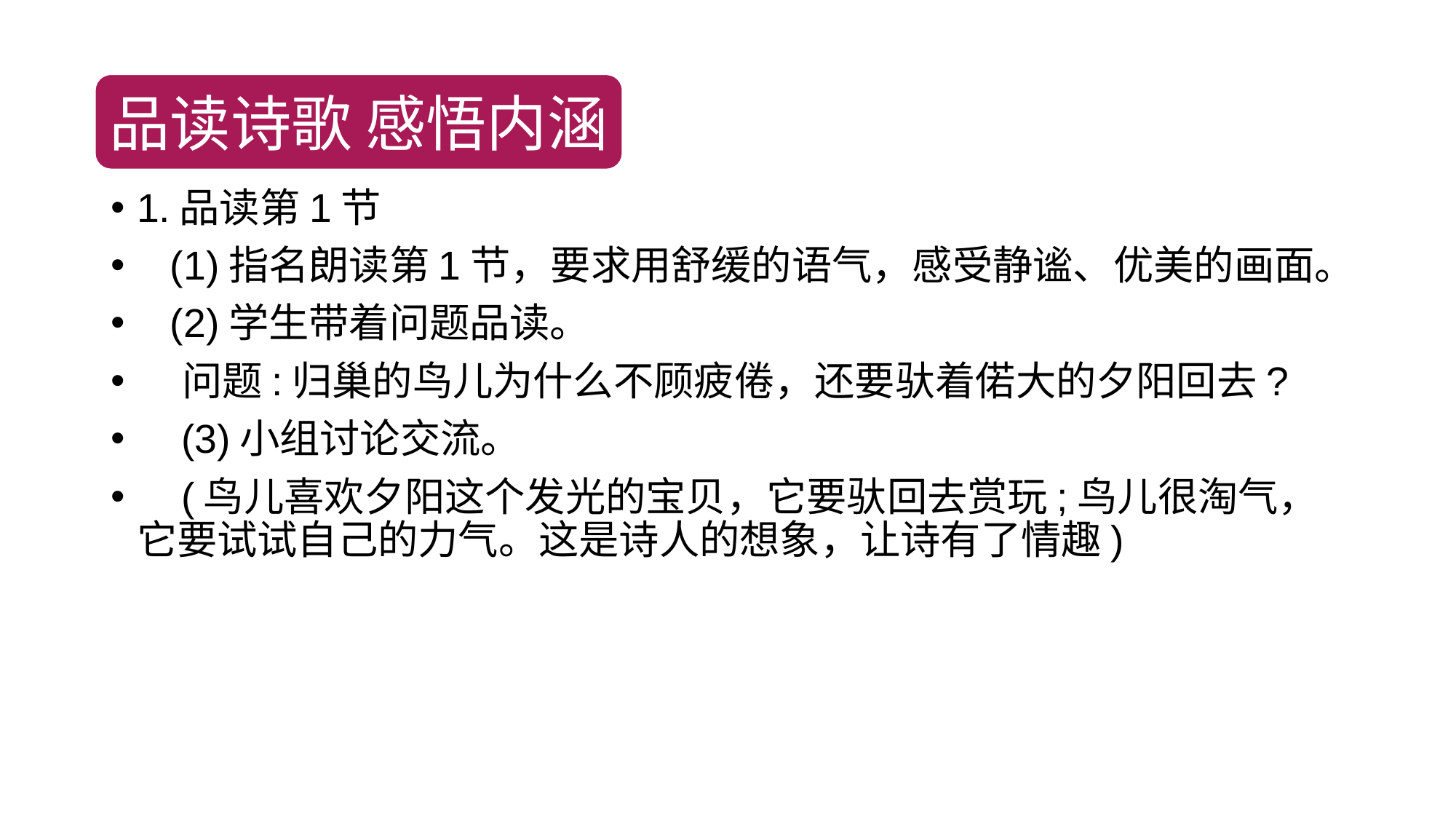

品读诗歌 感悟内涵
1.品读第1节
   (1)指名朗读第1节，要求用舒缓的语气，感受静谧、优美的画面。
   (2)学生带着问题品读。
    问题:归巢的鸟儿为什么不顾疲倦，还要驮着偌大的夕阳回去?
    (3)小组讨论交流。
    (鸟儿喜欢夕阳这个发光的宝贝，它要驮回去赏玩;鸟儿很淘气，它要试试自己的力气。这是诗人的想象，让诗有了情趣)